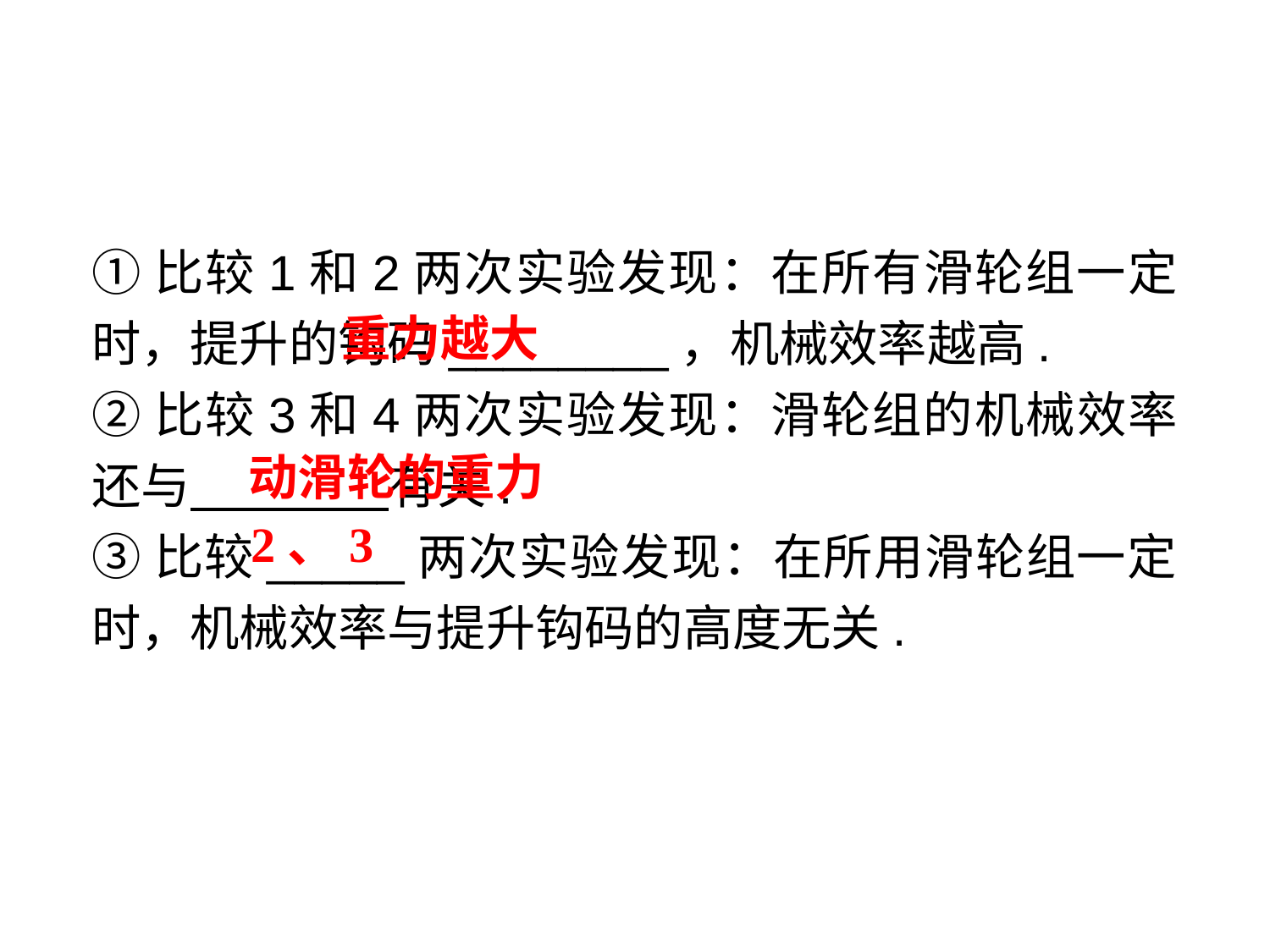

①比较1和2两次实验发现：在所有滑轮组一定时，提升的钩码________，机械效率越高.
②比较3和4两次实验发现：滑轮组的机械效率还与                  有关.
③比较_____两次实验发现：在所用滑轮组一定时，机械效率与提升钩码的高度无关.
重力越大
动滑轮的重力
2、3